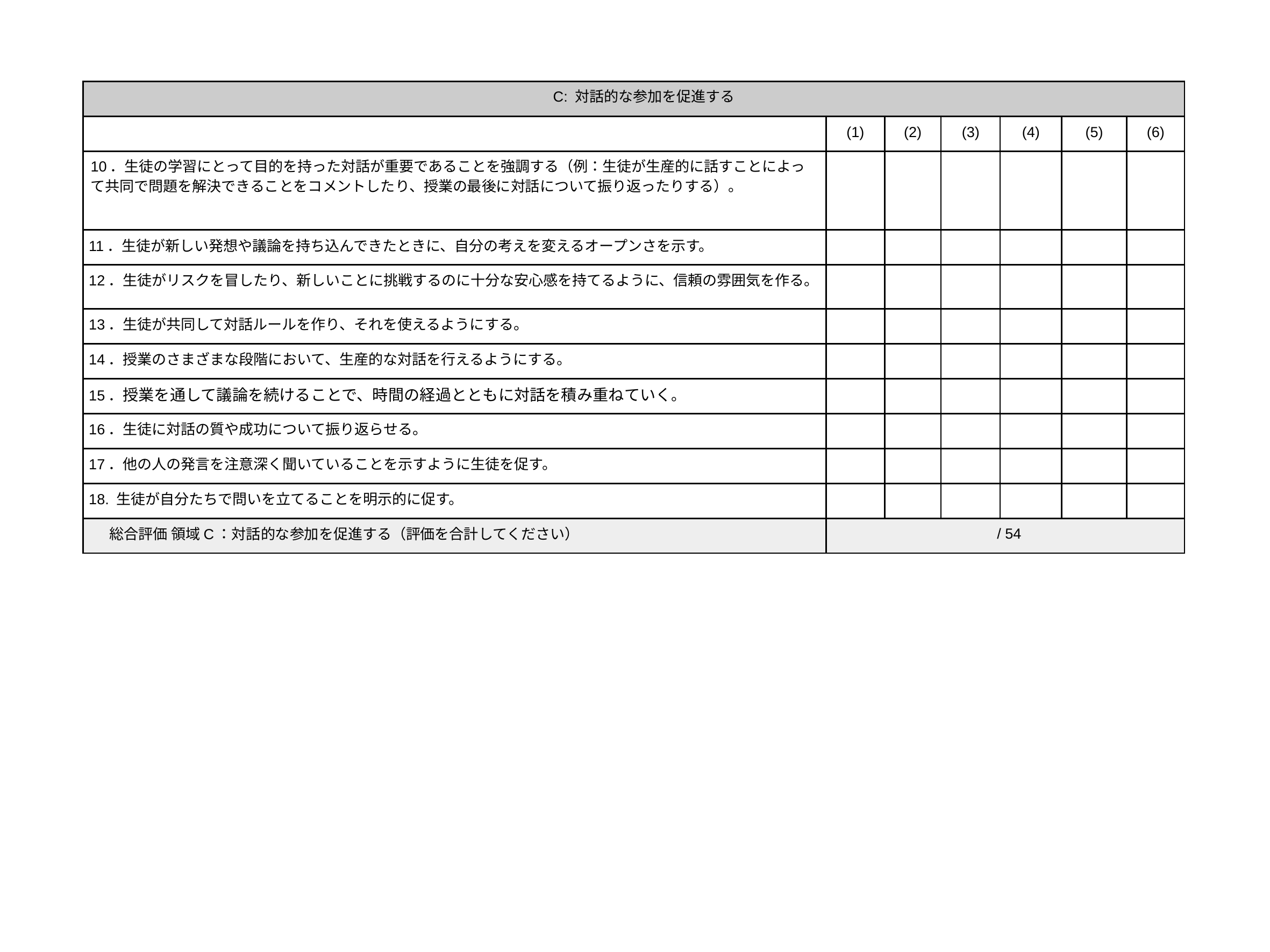

| C: 対話的な参加を促進する |  |  |  |  |  |  |
| --- | --- | --- | --- | --- | --- | --- |
|  | (1) | (2) | (3) | (4) | (5) | (6) |
| 10．生徒の学習にとって目的を持った対話が重要であることを強調する（例：生徒が生産的に話すことによって共同で問題を解決できることをコメントしたり、授業の最後に対話について振り返ったりする）。 |  |  |  |  |  |  |
| 11．生徒が新しい発想や議論を持ち込んできたときに、自分の考えを変えるオープンさを示す。 |  |  |  |  |  |  |
| 12．生徒がリスクを冒したり、新しいことに挑戦するのに十分な安心感を持てるように、信頼の雰囲気を作る。 |  |  |  |  |  |  |
| 13．生徒が共同して対話ルールを作り、それを使えるようにする。 |  |  |  |  |  |  |
| 14．授業のさまざまな段階において、生産的な対話を行えるようにする。 |  |  |  |  |  |  |
| 15．授業を通して議論を続けることで、時間の経過とともに対話を積み重ねていく。 |  |  |  |  |  |  |
| 16．生徒に対話の質や成功について振り返らせる。 |  |  |  |  |  |  |
| 17．他の人の発言を注意深く聞いていることを示すように生徒を促す。 |  |  |  |  |  |  |
| 18. 生徒が自分たちで問いを立てることを明示的に促す。 |  |  |  |  |  |  |
| 総合評価 領域C：対話的な参加を促進する（評価を合計してください） | / 54 |  |  |  |  |  |